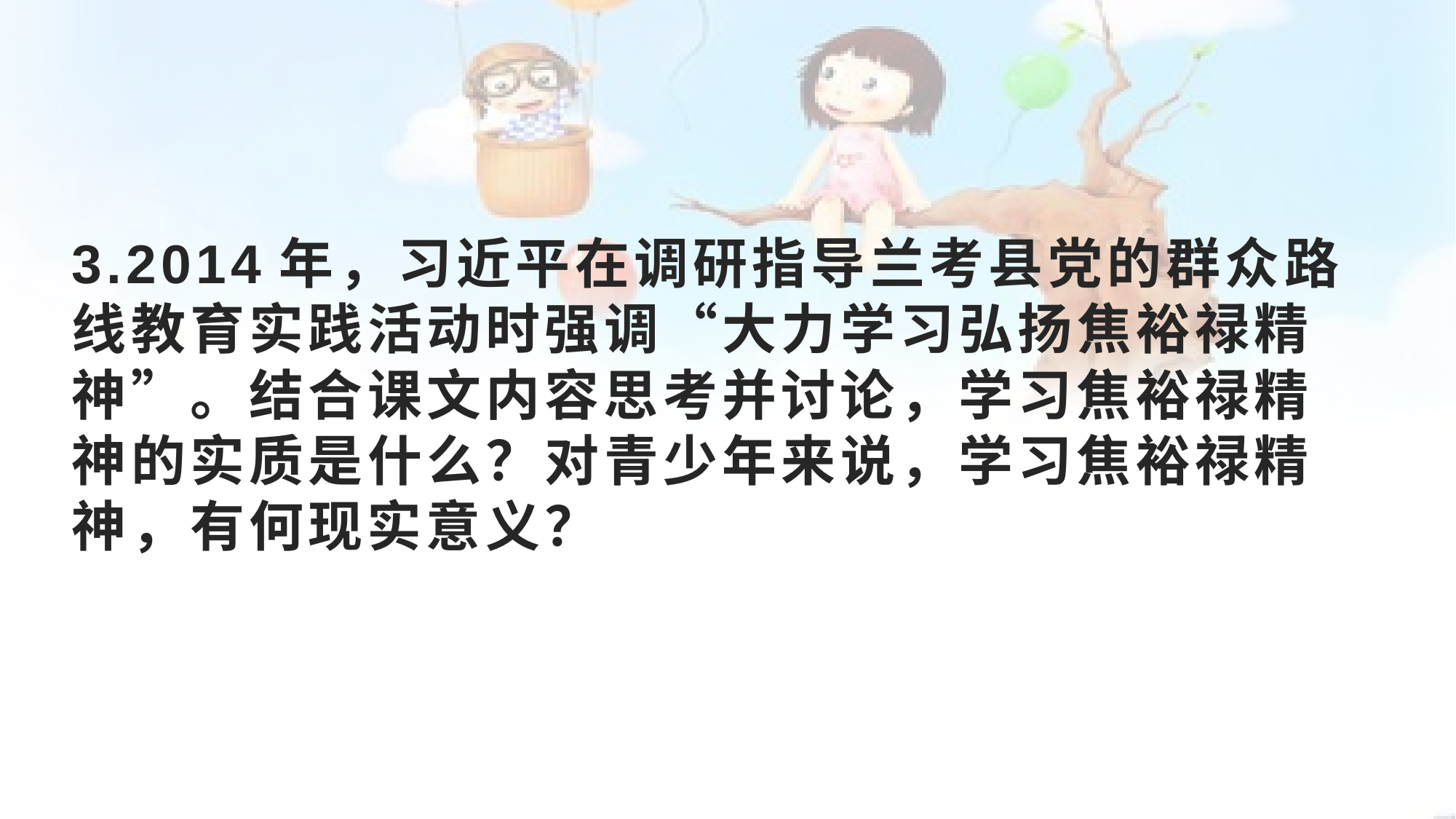

# 3.2014年，习近平在调研指导兰考县党的群众路线教育实践活动时强调“大力学习弘扬焦裕禄精神”。结合课文内容思考并讨论，学习焦裕禄精神的实质是什么？对青少年来说，学习焦裕禄精神，有何现实意义？